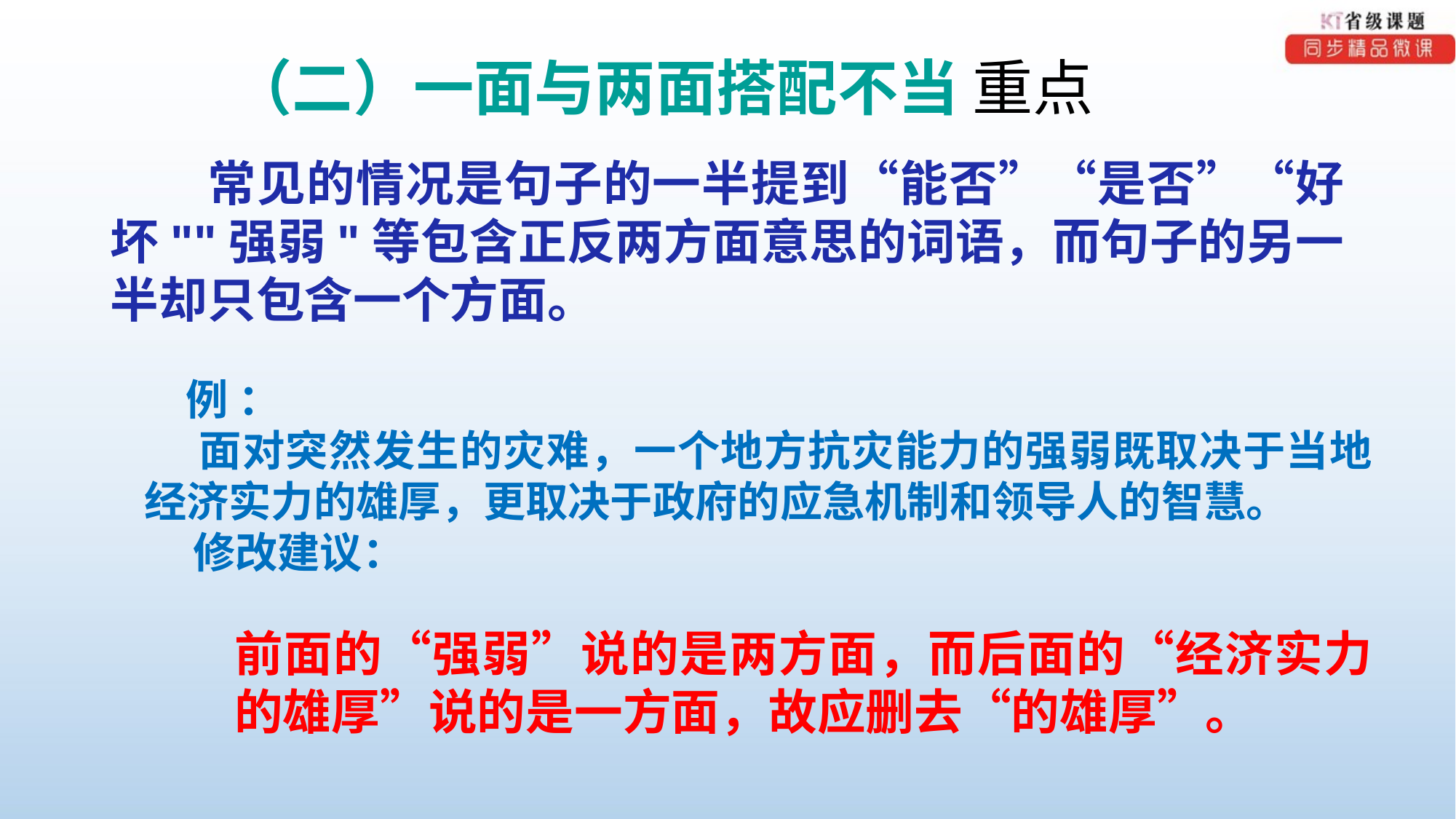

（二）一面与两面搭配不当 重点
常见的情况是句子的一半提到“能否”“是否”“好坏""强弱"等包含正反两方面意思的词语，而句子的另一半却只包含一个方面。
    例 ：
    面对突然发生的灾难，一个地方抗灾能力的强弱既取决于当地经济实力的雄厚，更取决于政府的应急机制和领导人的智慧。
    修改建议：
前面的“强弱”说的是两方面，而后面的“经济实力的雄厚”说的是一方面，故应删去“的雄厚”。